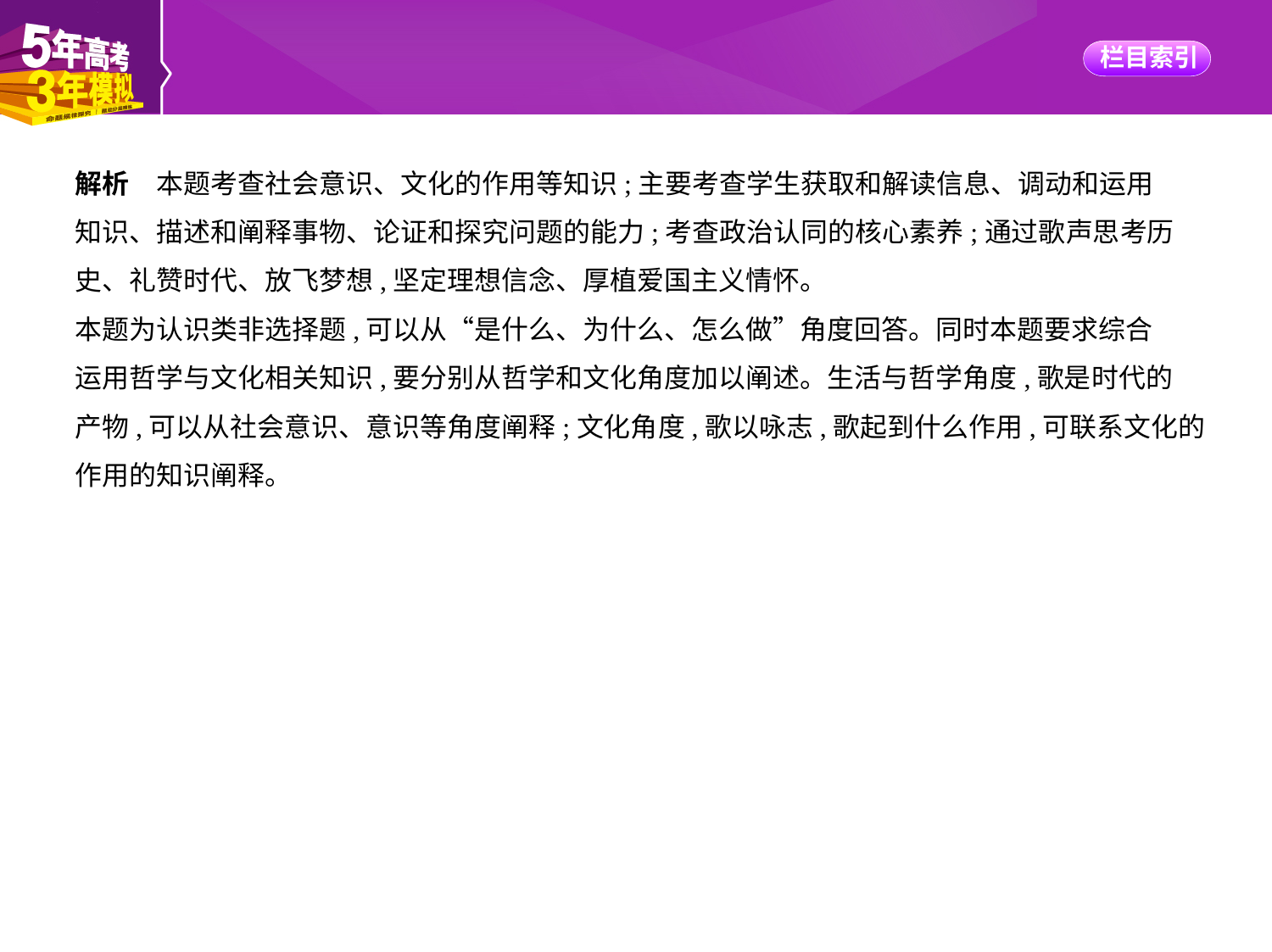

解析　本题考查社会意识、文化的作用等知识;主要考查学生获取和解读信息、调动和运用
知识、描述和阐释事物、论证和探究问题的能力;考查政治认同的核心素养;通过歌声思考历
史、礼赞时代、放飞梦想,坚定理想信念、厚植爱国主义情怀。
本题为认识类非选择题,可以从“是什么、为什么、怎么做”角度回答。同时本题要求综合
运用哲学与文化相关知识,要分别从哲学和文化角度加以阐述。生活与哲学角度,歌是时代的
产物,可以从社会意识、意识等角度阐释;文化角度,歌以咏志,歌起到什么作用,可联系文化的
作用的知识阐释。